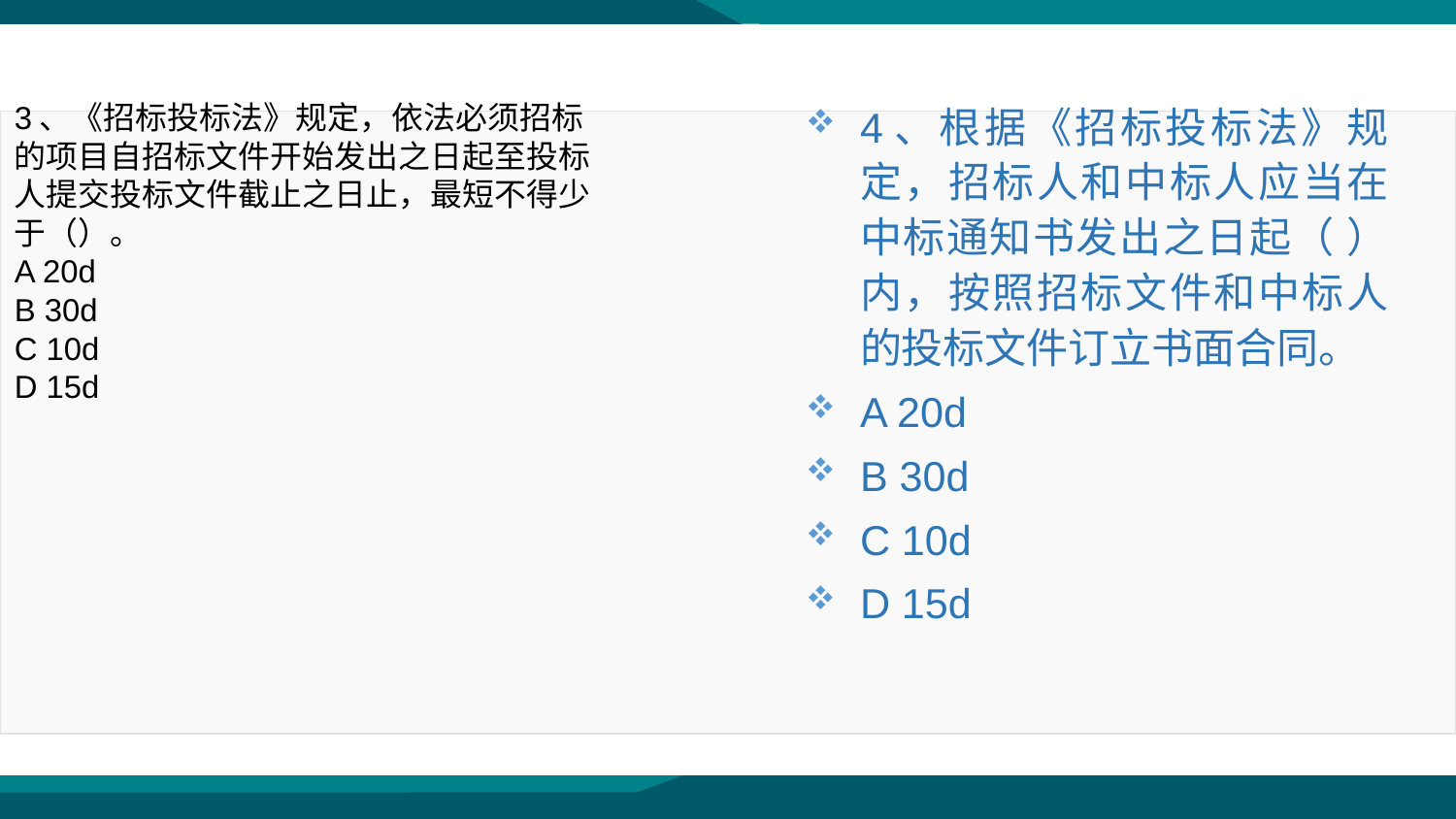

3、《招标投标法》规定，依法必须招标的项目自招标文件开始发出之日起至投标人提交投标文件截止之日止，最短不得少于（）。
A 20d
B 30d
C 10d
D 15d

4、根据《招标投标法》规定，招标人和中标人应当在中标通知书发出之日起（ ）内，按照招标文件和中标人的投标文件订立书面合同。
A 20d
B 30d
C 10d
D 15d